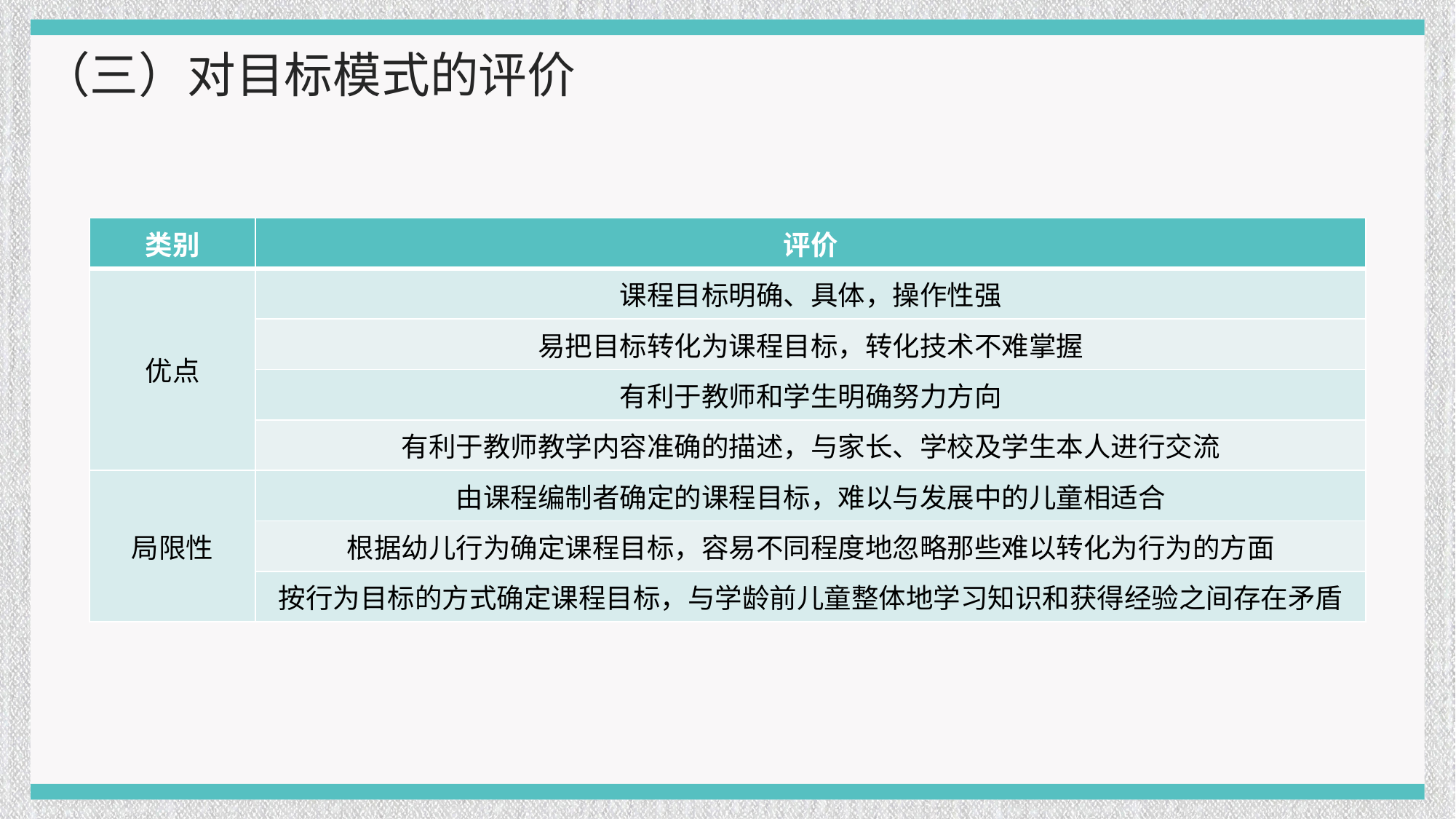

（三）对目标模式的评价
| 类别 | 评价 |
| --- | --- |
| 优点 | 课程目标明确、具体，操作性强 |
|  | 易把目标转化为课程目标，转化技术不难掌握 |
|  | 有利于教师和学生明确努力方向 |
|  | 有利于教师教学内容准确的描述，与家长、学校及学生本人进行交流 |
| 局限性 | 由课程编制者确定的课程目标，难以与发展中的儿童相适合 |
|  | 根据幼儿行为确定课程目标，容易不同程度地忽略那些难以转化为行为的方面 |
|  | 按行为目标的方式确定课程目标，与学龄前儿童整体地学习知识和获得经验之间存在矛盾 |